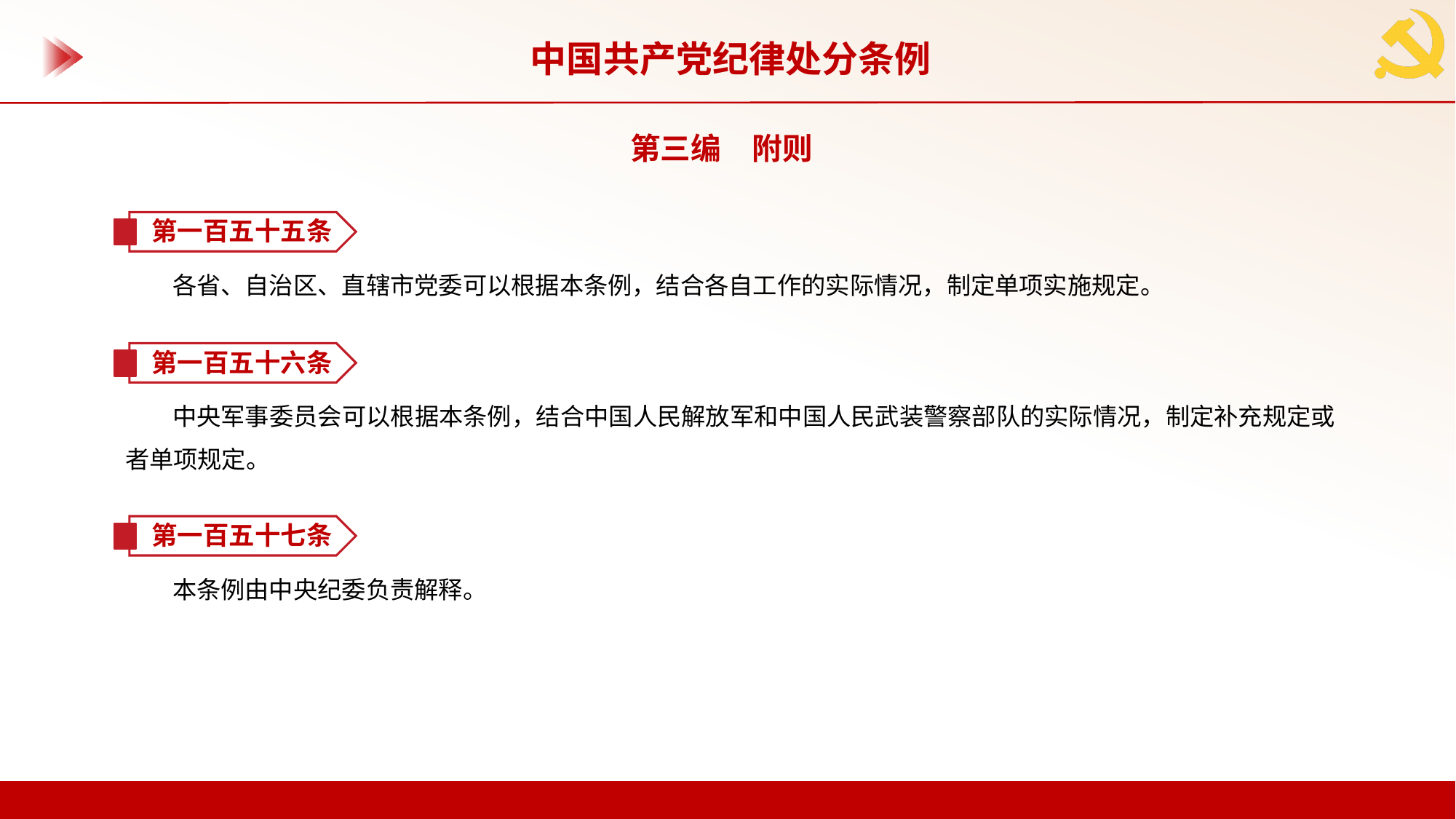

中国共产党纪律处分条例
第三编　附则
第一百五十五条

各省、自治区、直辖市党委可以根据本条例，结合各自工作的实际情况，制定单项实施规定。
第一百五十六条

中央军事委员会可以根据本条例，结合中国人民解放军和中国人民武装警察部队的实际情况，制定补充规定或者单项规定。
第一百五十七条

本条例由中央纪委负责解释。